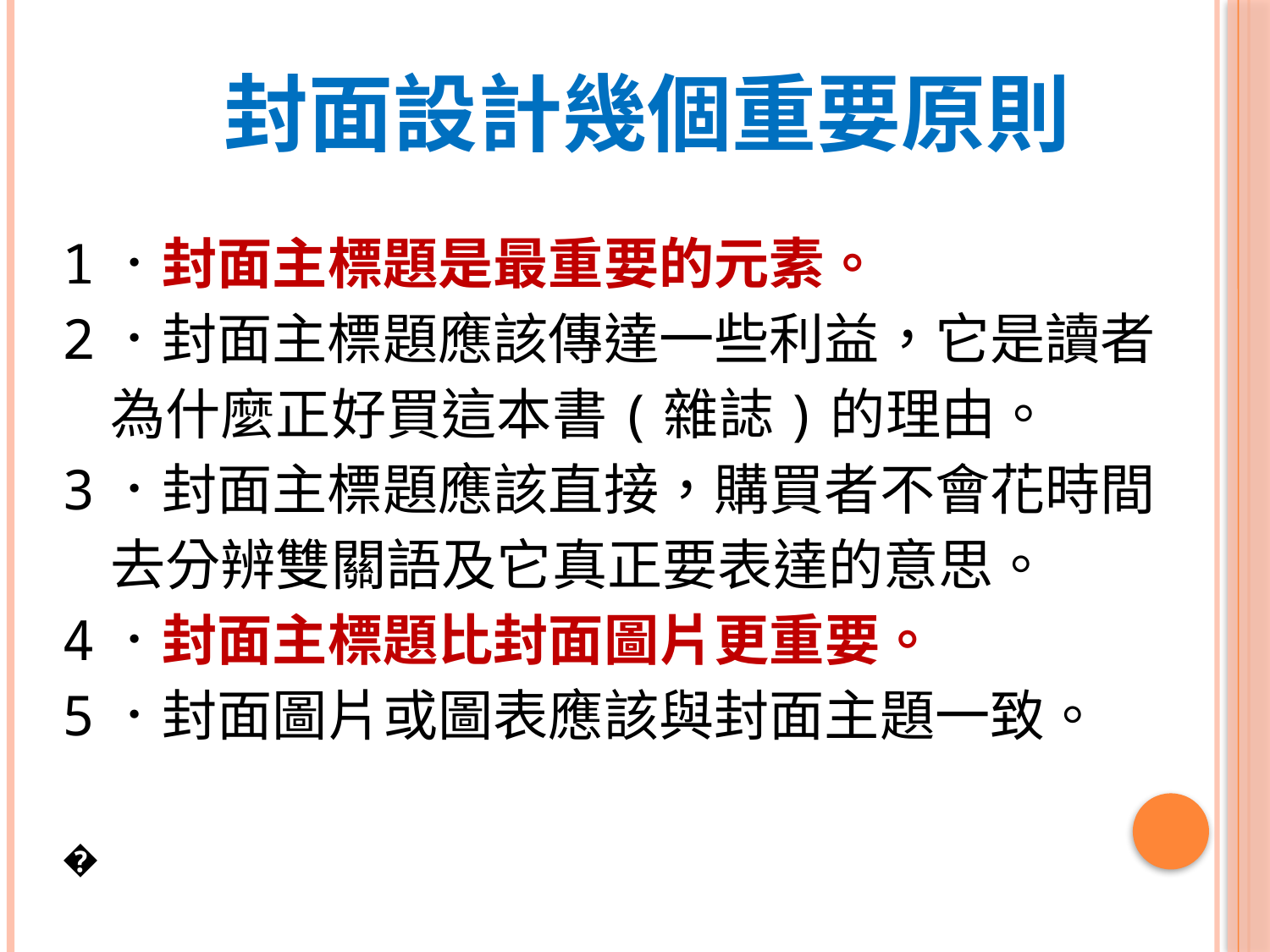

# 封面設計幾個重要原則
1．封面主標題是最重要的元素。
2．封面主標題應該傳達一些利益，它是讀者
   為什麼正好買這本書(雜誌)的理由。
3．封面主標題應該直接，購買者不會花時間
   去分辨雙關語及它真正要表達的意思。
4．封面主標題比封面圖片更重要。
5．封面圖片或圖表應該與封面主題一致。
�